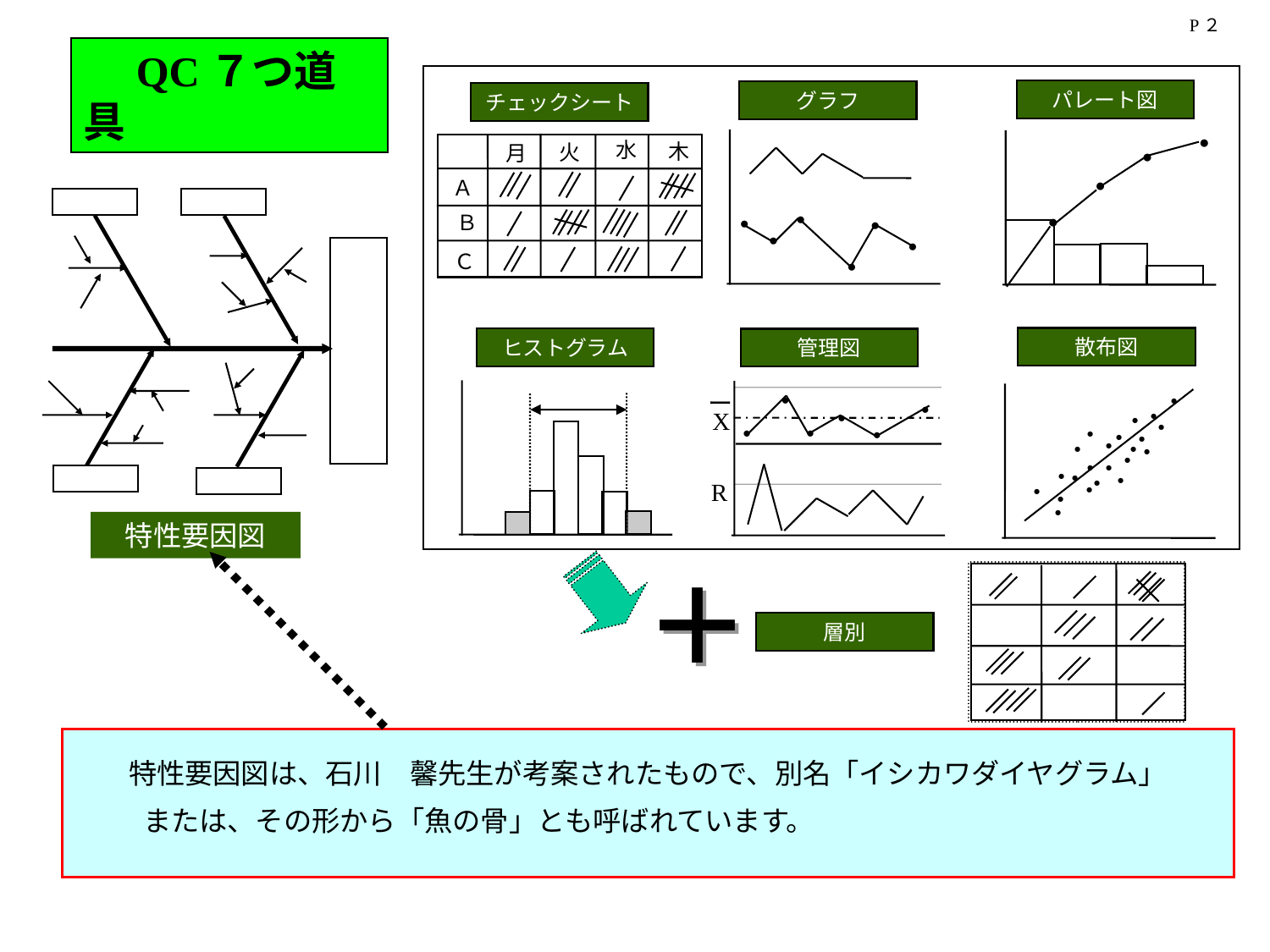

P２
　QC７つ道具

パレート図
グラフ
チェックシート
●

●

●

●

水
木
火

月
Ａ

Ｂ

Ｃ

●
●
●

●

●
●
散布図
ヒストグラム
管理図
・

・
・

・
・
・
・
・
・
・
・
・
・
・
・
・
・
・
・
・
・
・

ー
●

●

X
●

●

●
●

R

特性要因図

＋

層別
特性要因図は、石川　馨先生が考案されたもので、別名「イシカワダイヤグラム」
　　または、その形から「魚の骨」とも呼ばれています。